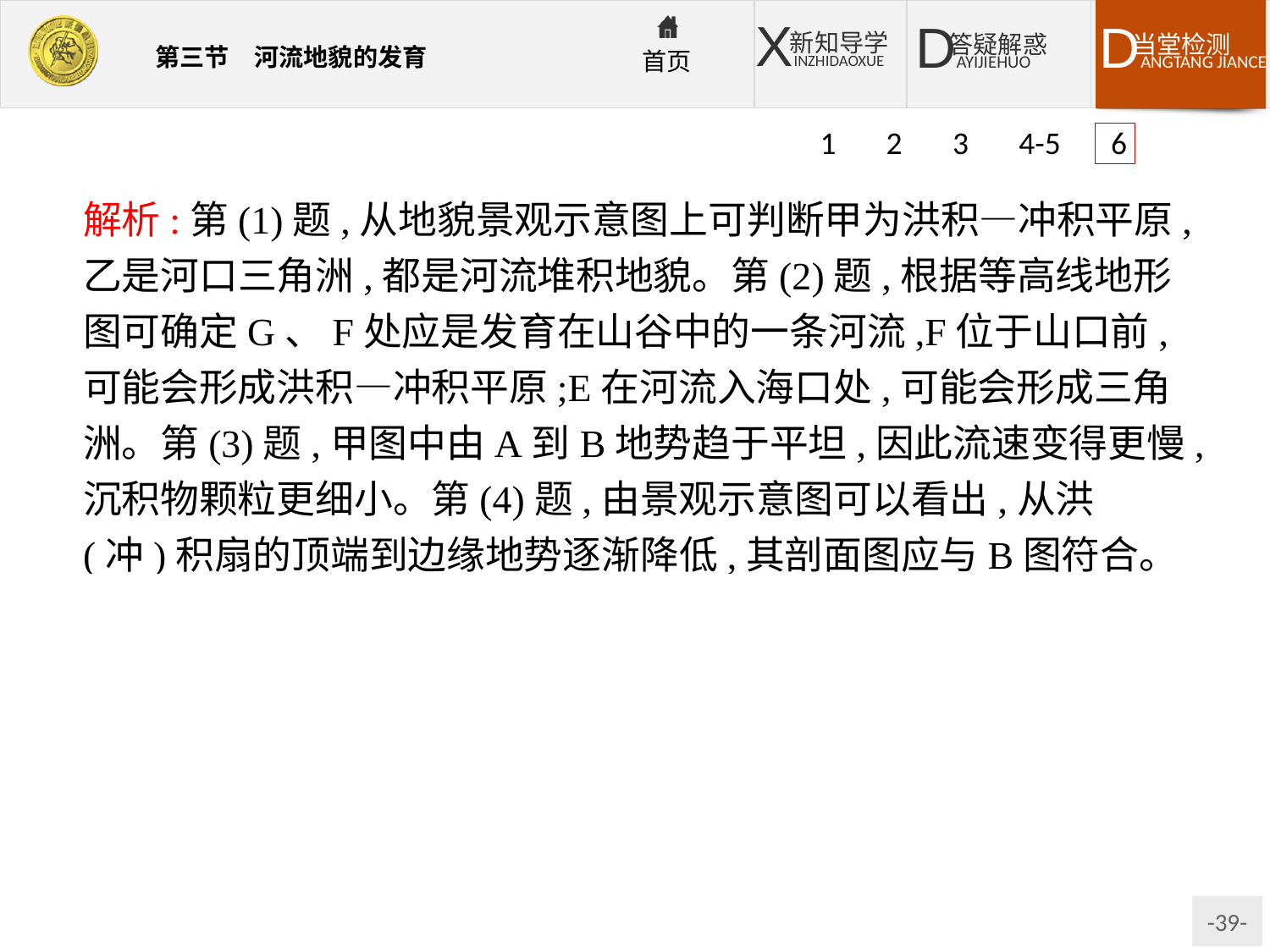

1       2       3       4-5       6

解析:第(1)题,从地貌景观示意图上可判断甲为洪积—冲积平原,乙是河口三角洲,都是河流堆积地貌。第(2)题,根据等高线地形图可确定G、F处应是发育在山谷中的一条河流,F位于山口前,可能会形成洪积—冲积平原;E在河流入海口处,可能会形成三角洲。第(3)题,甲图中由A到B地势趋于平坦,因此流速变得更慢,沉积物颗粒更细小。第(4)题,由景观示意图可以看出,从洪(冲)积扇的顶端到边缘地势逐渐降低,其剖面图应与B图符合。
答案:(1)洪积—冲积平原　三角洲　堆积
(2)F　E
(3)C
(4)B